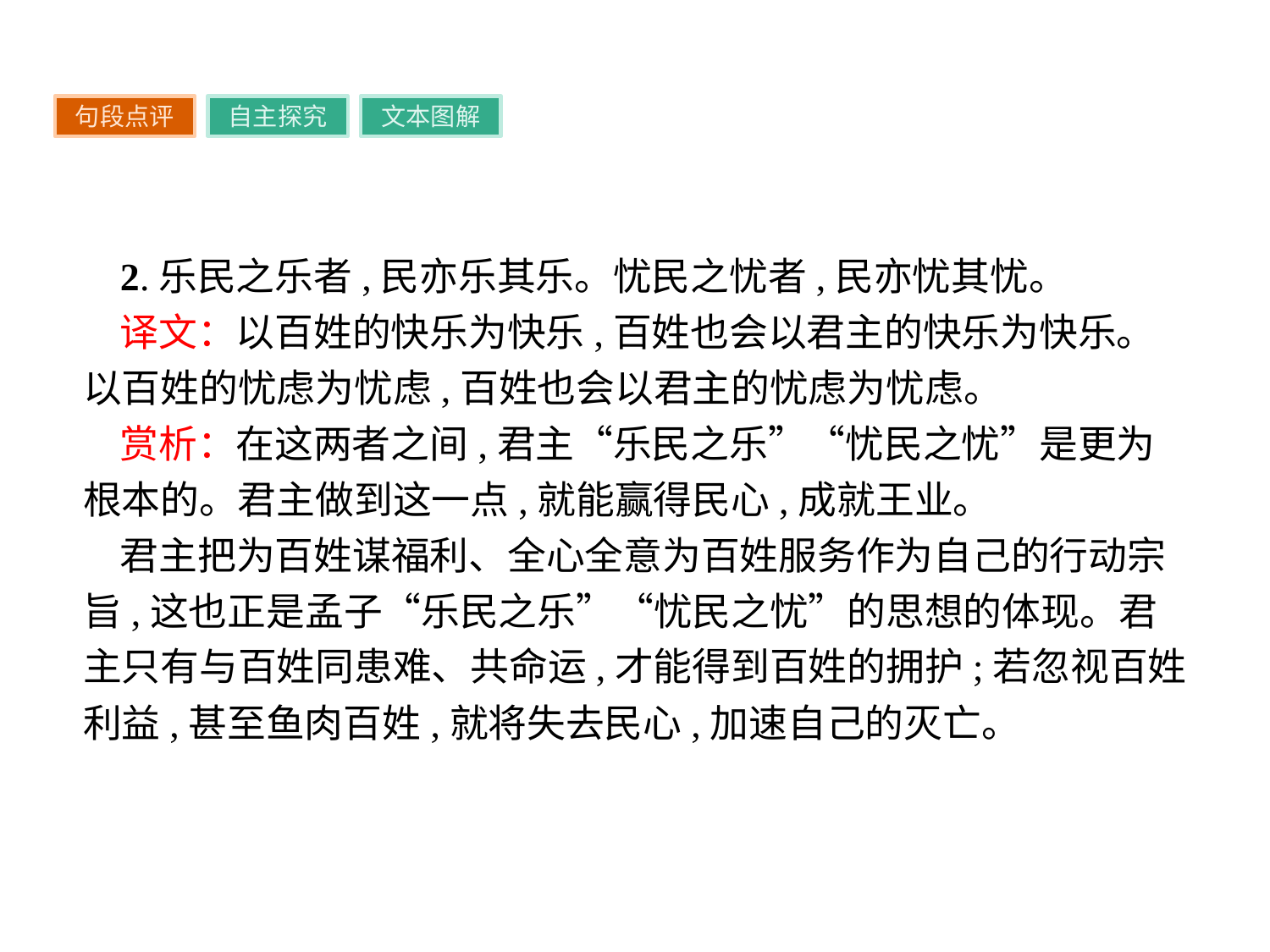

句段点评
自主探究
文本图解
2.乐民之乐者,民亦乐其乐。忧民之忧者,民亦忧其忧。
译文：以百姓的快乐为快乐,百姓也会以君主的快乐为快乐。以百姓的忧虑为忧虑,百姓也会以君主的忧虑为忧虑。
赏析：在这两者之间,君主“乐民之乐”“忧民之忧”是更为根本的。君主做到这一点,就能赢得民心,成就王业。
君主把为百姓谋福利、全心全意为百姓服务作为自己的行动宗旨,这也正是孟子“乐民之乐”“忧民之忧”的思想的体现。君主只有与百姓同患难、共命运,才能得到百姓的拥护;若忽视百姓利益,甚至鱼肉百姓,就将失去民心,加速自己的灭亡。